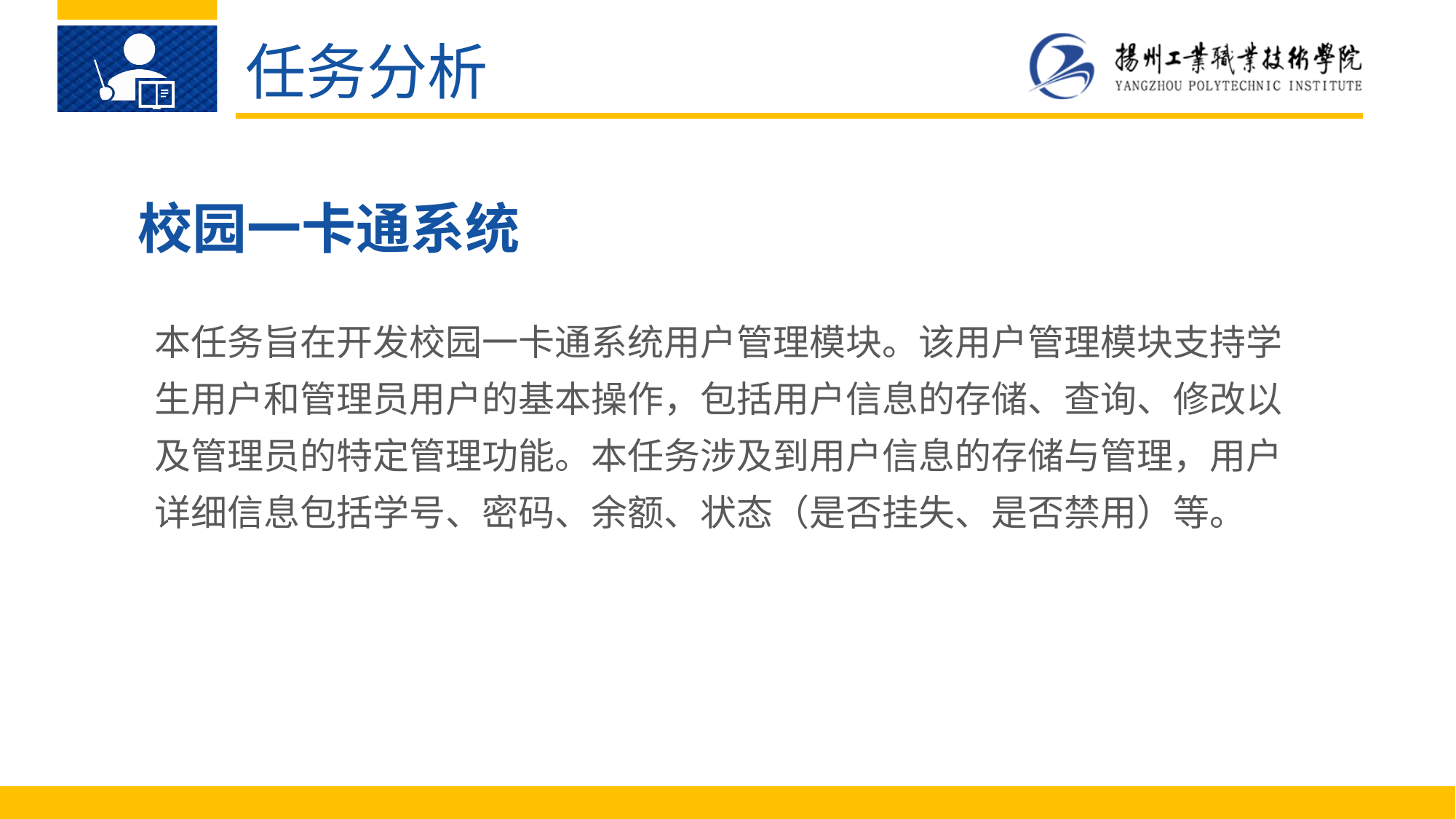

任务分析
校园一卡通系统
本任务旨在开发校园一卡通系统用户管理模块。该用户管理模块支持学生用户和管理员用户的基本操作，包括用户信息的存储、查询、修改以及管理员的特定管理功能。本任务涉及到用户信息的存储与管理，用户详细信息包括学号、密码、余额、状态（是否挂失、是否禁用）等。